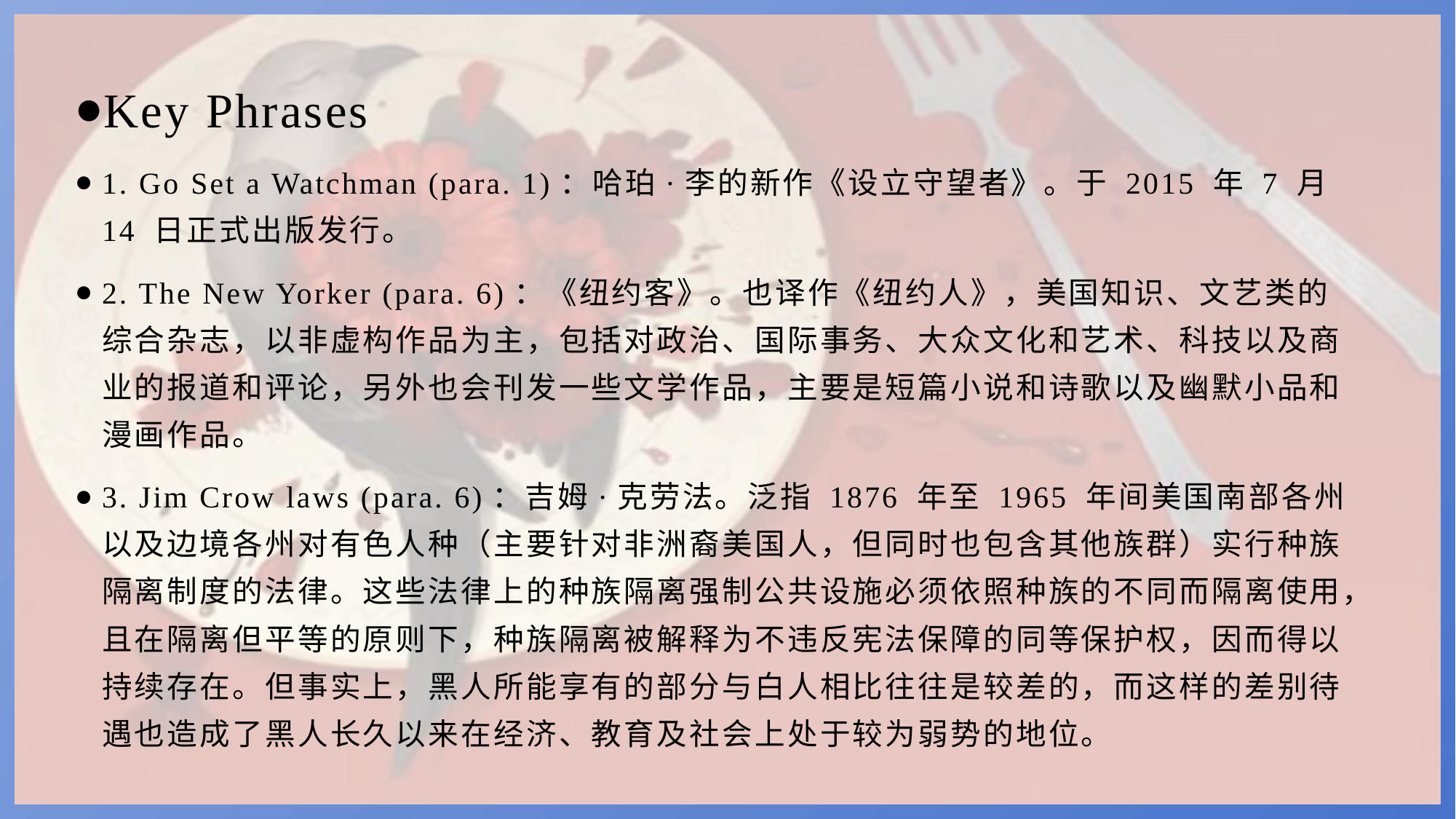

Key Phrases
1. Go Set a Watchman (para. 1)：哈珀·李的新作《设立守望者》。于 2015 年 7 月 14 日正式出版发行。
2. The New Yorker (para. 6)：《纽约客》。也译作《纽约人》，美国知识、文艺类的综合杂志，以非虚构作品为主，包括对政治、国际事务、大众文化和艺术、科技以及商业的报道和评论，另外也会刊发一些文学作品，主要是短篇小说和诗歌以及幽默小品和漫画作品。
3. Jim Crow laws (para. 6)：吉姆·克劳法。泛指 1876 年至 1965 年间美国南部各州以及边境各州对有色人种（主要针对非洲裔美国人，但同时也包含其他族群）实行种族隔离制度的法律。这些法律上的种族隔离强制公共设施必须依照种族的不同而隔离使用，且在隔离但平等的原则下，种族隔离被解释为不违反宪法保障的同等保护权，因而得以持续存在。但事实上，黑人所能享有的部分与白人相比往往是较差的，而这样的差别待遇也造成了黑人长久以来在经济、教育及社会上处于较为弱势的地位。